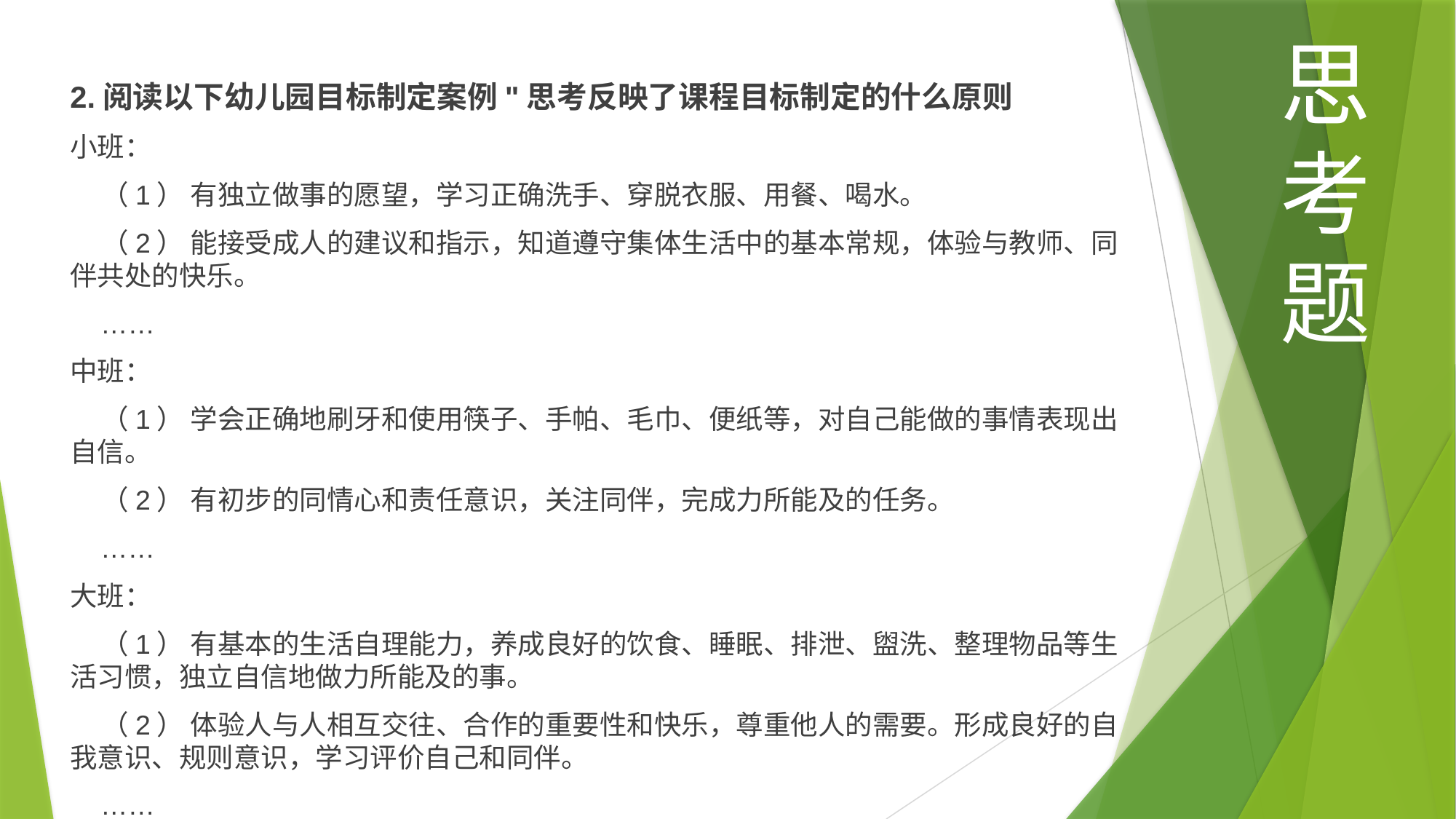

思考题
2.阅读以下幼儿园目标制定案例"思考反映了课程目标制定的什么原则
小班：
    （1） 有独立做事的愿望，学习正确洗手、穿脱衣服、用餐、喝水。
    （2） 能接受成人的建议和指示，知道遵守集体生活中的基本常规，体验与教师、同伴共处的快乐。
    ……
中班：
    （1） 学会正确地刷牙和使用筷子、手帕、毛巾、便纸等，对自己能做的事情表现出自信。
    （2） 有初步的同情心和责任意识，关注同伴，完成力所能及的任务。
    ……
大班：
    （1） 有基本的生活自理能力，养成良好的饮食、睡眠、排泄、盥洗、整理物品等生活习惯，独立自信地做力所能及的事。
    （2） 体验人与人相互交往、合作的重要性和快乐，尊重他人的需要。形成良好的自我意识、规则意识，学习评价自己和同伴。
    ……